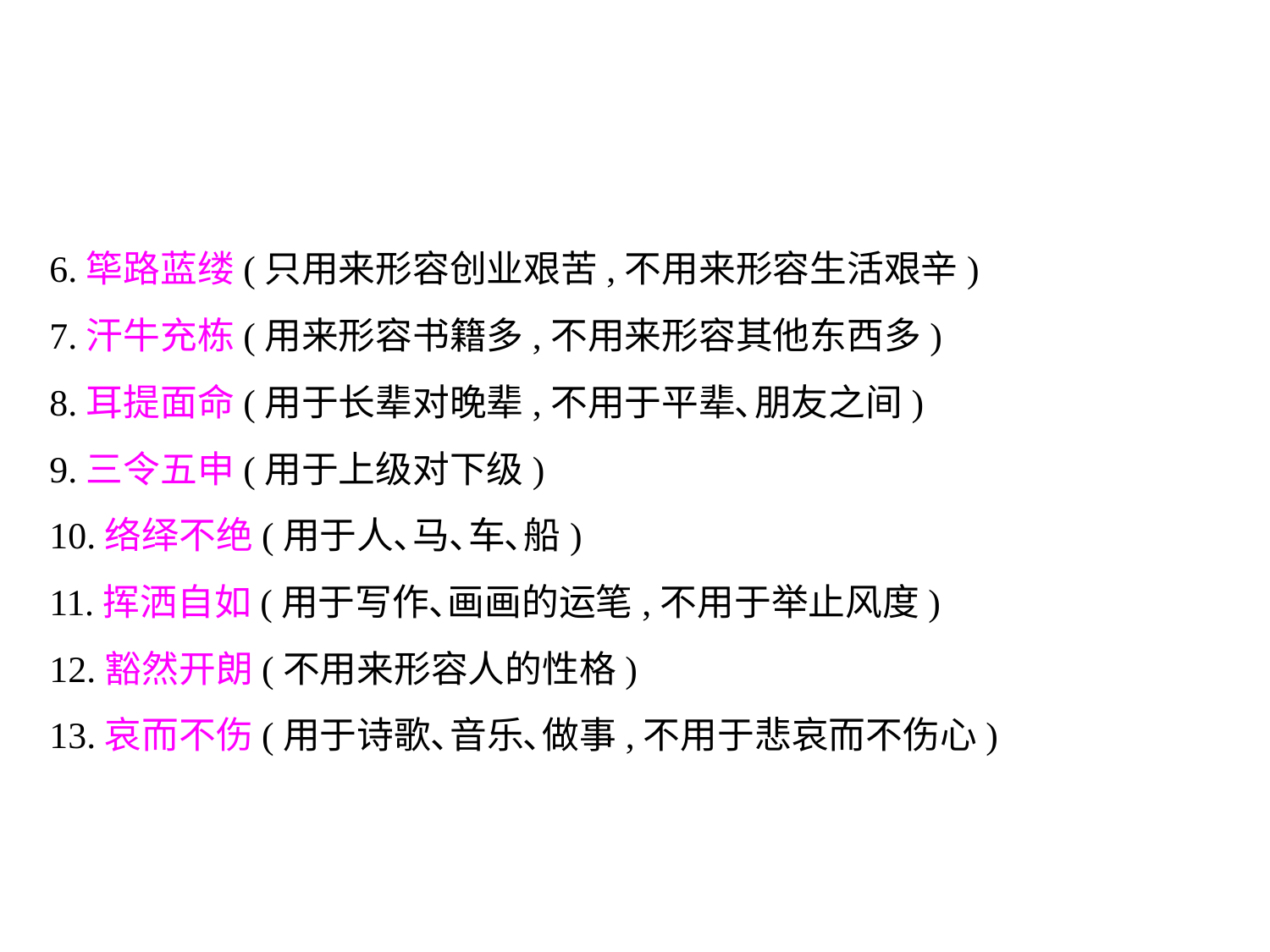

6.筚路蓝缕(只用来形容创业艰苦,不用来形容生活艰辛)
7.汗牛充栋(用来形容书籍多,不用来形容其他东西多)
8.耳提面命(用于长辈对晚辈,不用于平辈､朋友之间)
9.三令五申(用于上级对下级)
10.络绎不绝(用于人､马､车､船)
11.挥洒自如(用于写作､画画的运笔,不用于举止风度)
12.豁然开朗(不用来形容人的性格)
13.哀而不伤(用于诗歌､音乐､做事,不用于悲哀而不伤心)